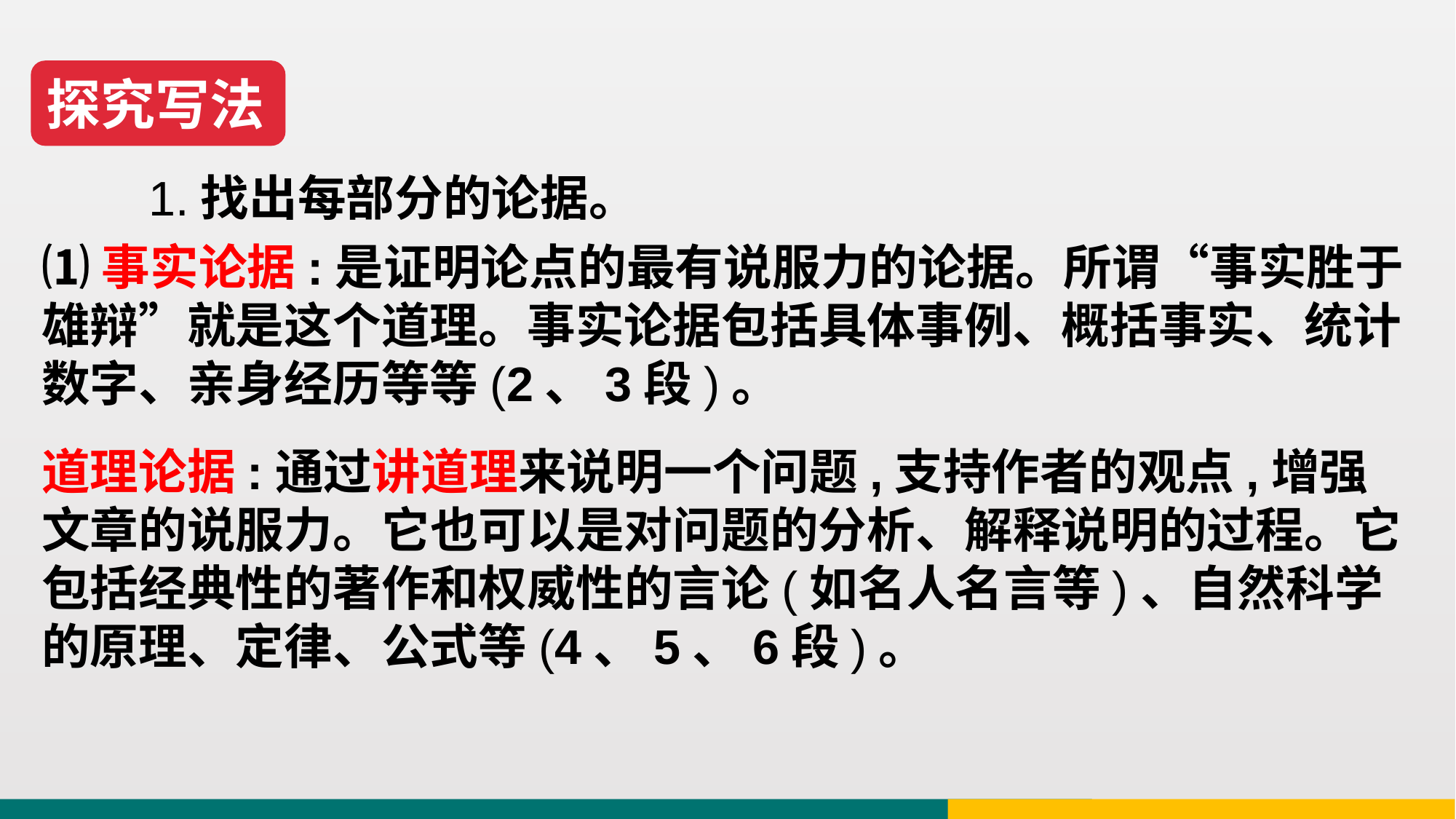

探究写法
1.找出每部分的论据。
⑴事实论据:是证明论点的最有说服力的论据。所谓“事实胜于雄辩”就是这个道理。事实论据包括具体事例、概括事实、统计数字、亲身经历等等(2、3段)。
道理论据:通过讲道理来说明一个问题,支持作者的观点,增强文章的说服力。它也可以是对问题的分析、解释说明的过程。它包括经典性的著作和权威性的言论(如名人名言等)、自然科学的原理、定律、公式等(4、5、6段)。